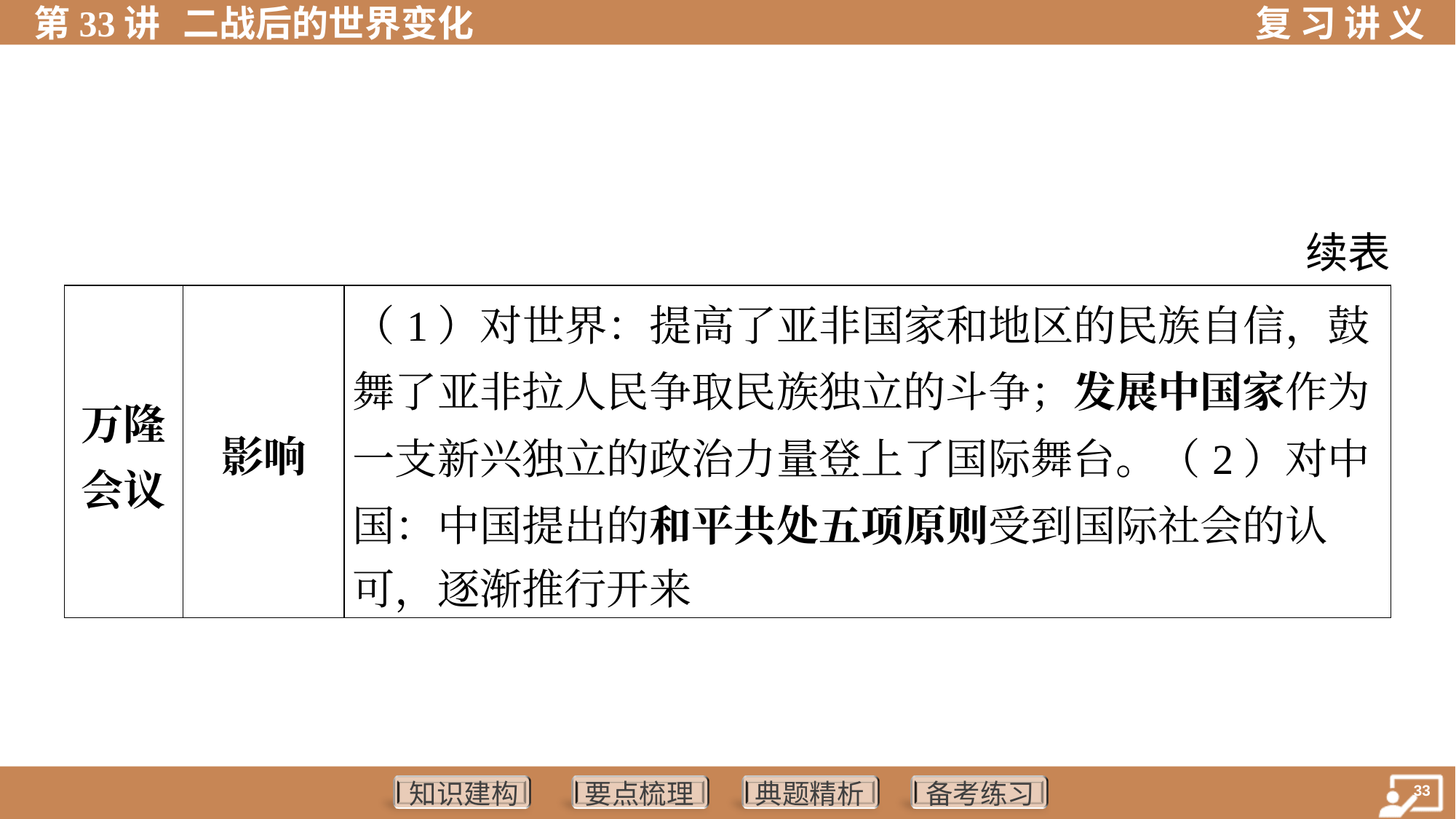

续表
| 万隆 会议 | 影响 | （1）对世界：提高了亚非国家和地区的民族自信，鼓 舞了亚非拉人民争取民族独立的斗争；发展中国家作为 一支新兴独立的政治力量登上了国际舞台。（2）对中 国：中国提出的和平共处五项原则受到国际社会的认 可，逐渐推行开来 |  |  |  |
| --- | --- | --- | --- | --- | --- |